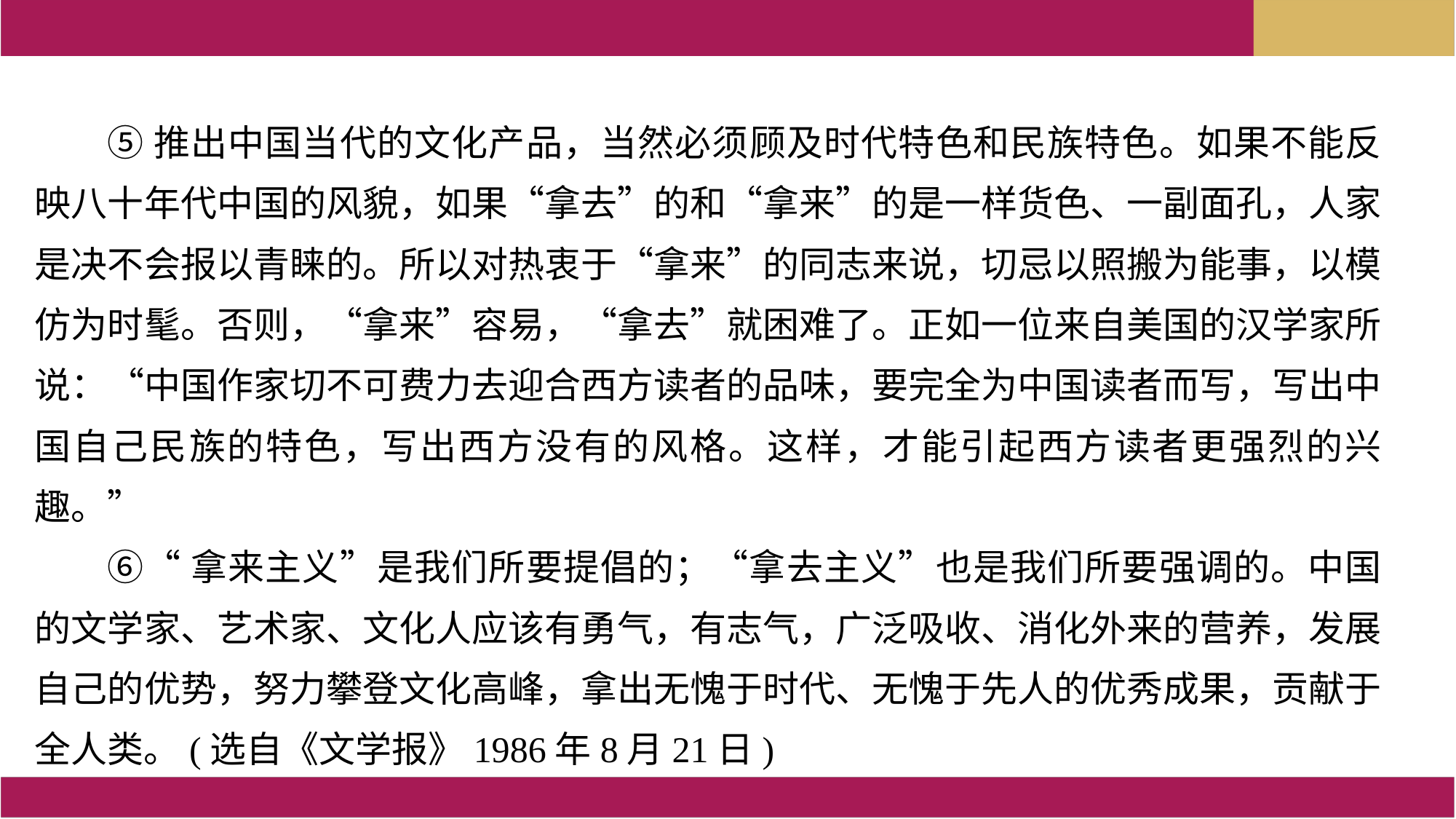

⑤推出中国当代的文化产品，当然必须顾及时代特色和民族特色。如果不能反映八十年代中国的风貌，如果“拿去”的和“拿来”的是一样货色、一副面孔，人家是决不会报以青睐的。所以对热衷于“拿来”的同志来说，切忌以照搬为能事，以模仿为时髦。否则，“拿来”容易，“拿去”就困难了。正如一位来自美国的汉学家所说：“中国作家切不可费力去迎合西方读者的品味，要完全为中国读者而写，写出中国自己民族的特色，写出西方没有的风格。这样，才能引起西方读者更强烈的兴趣。”
⑥“拿来主义”是我们所要提倡的；“拿去主义”也是我们所要强调的。中国的文学家、艺术家、文化人应该有勇气，有志气，广泛吸收、消化外来的营养，发展自己的优势，努力攀登文化高峰，拿出无愧于时代、无愧于先人的优秀成果，贡献于全人类。(选自《文学报》1986年8月21日)